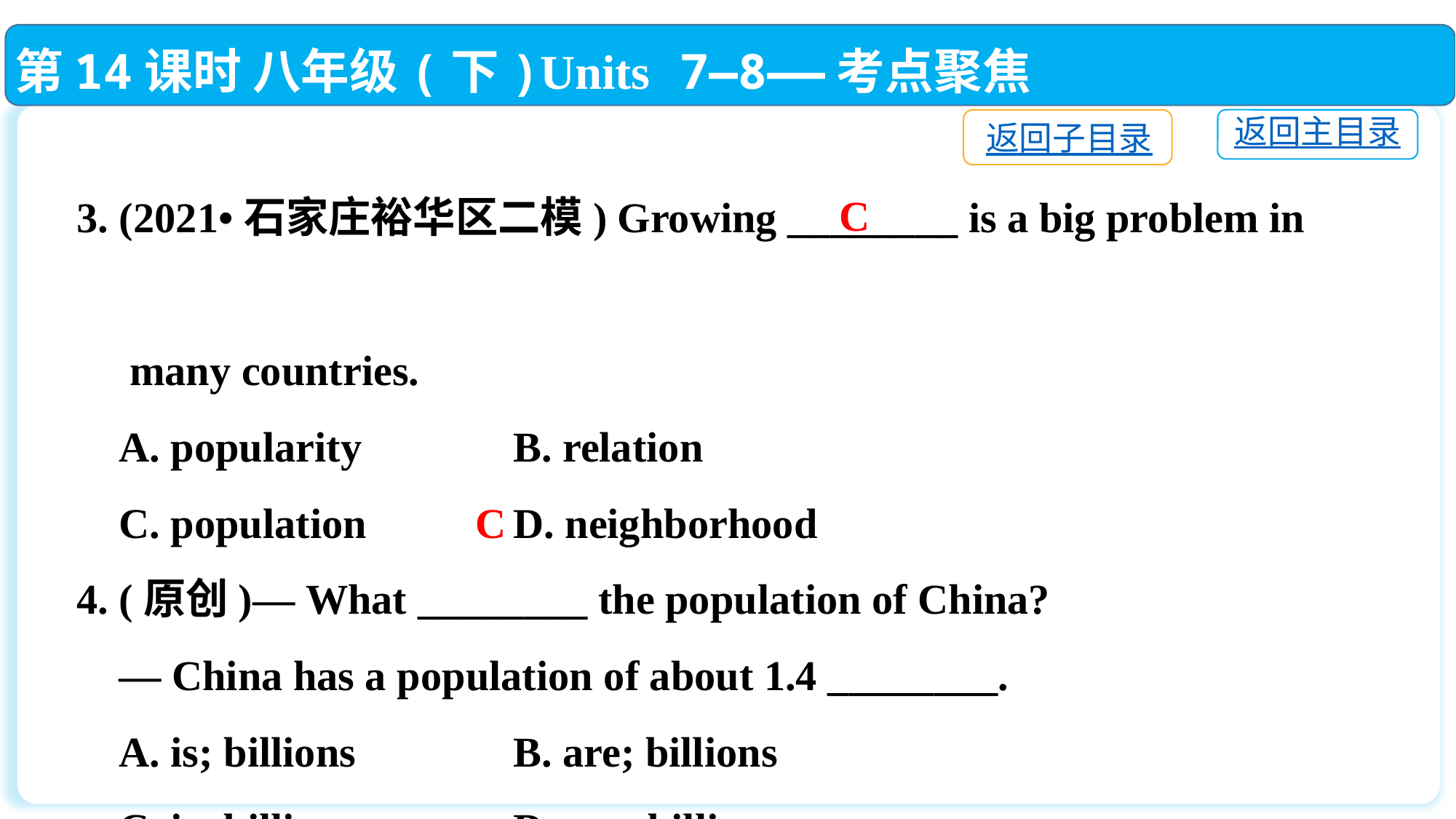

第14课时 八年级(下)Units 7—8——考点聚焦

返回主目录

返回子目录
3. (2021•石家庄裕华区二模) Growing ________ is a big problem in
     many countries.
    A. popularity		B. relation
    C. population		D. neighborhood
4. (原创)— What ________ the population of China?
    — China has a population of about 1.4 ________.
    A. is; billions		B. are; billions
    C. is; billion		D. are; billion
C
C